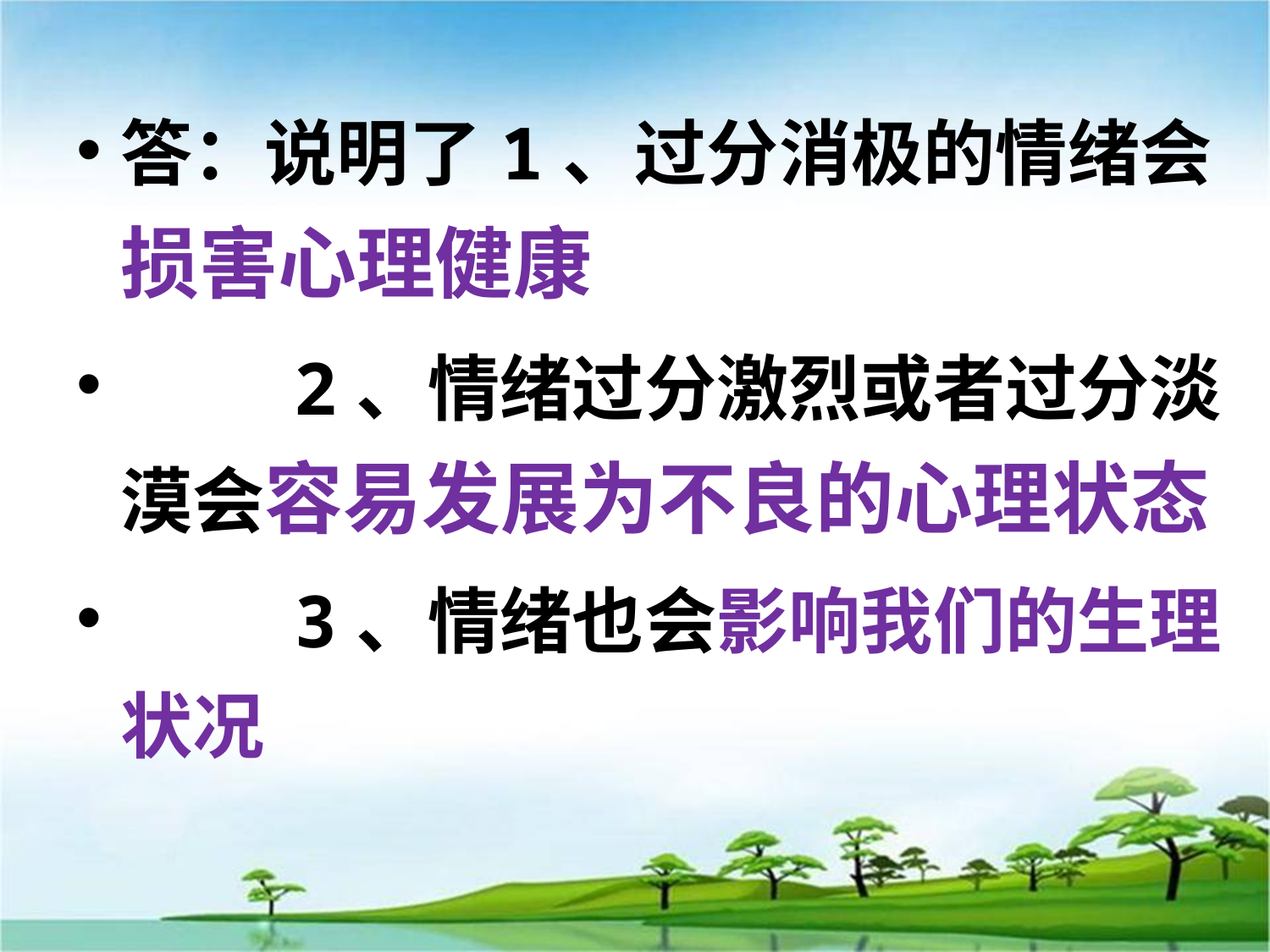

答：说明了1、过分消极的情绪会损害心理健康
    2、情绪过分激烈或者过分淡漠会容易发展为不良的心理状态
    3、情绪也会影响我们的生理状况